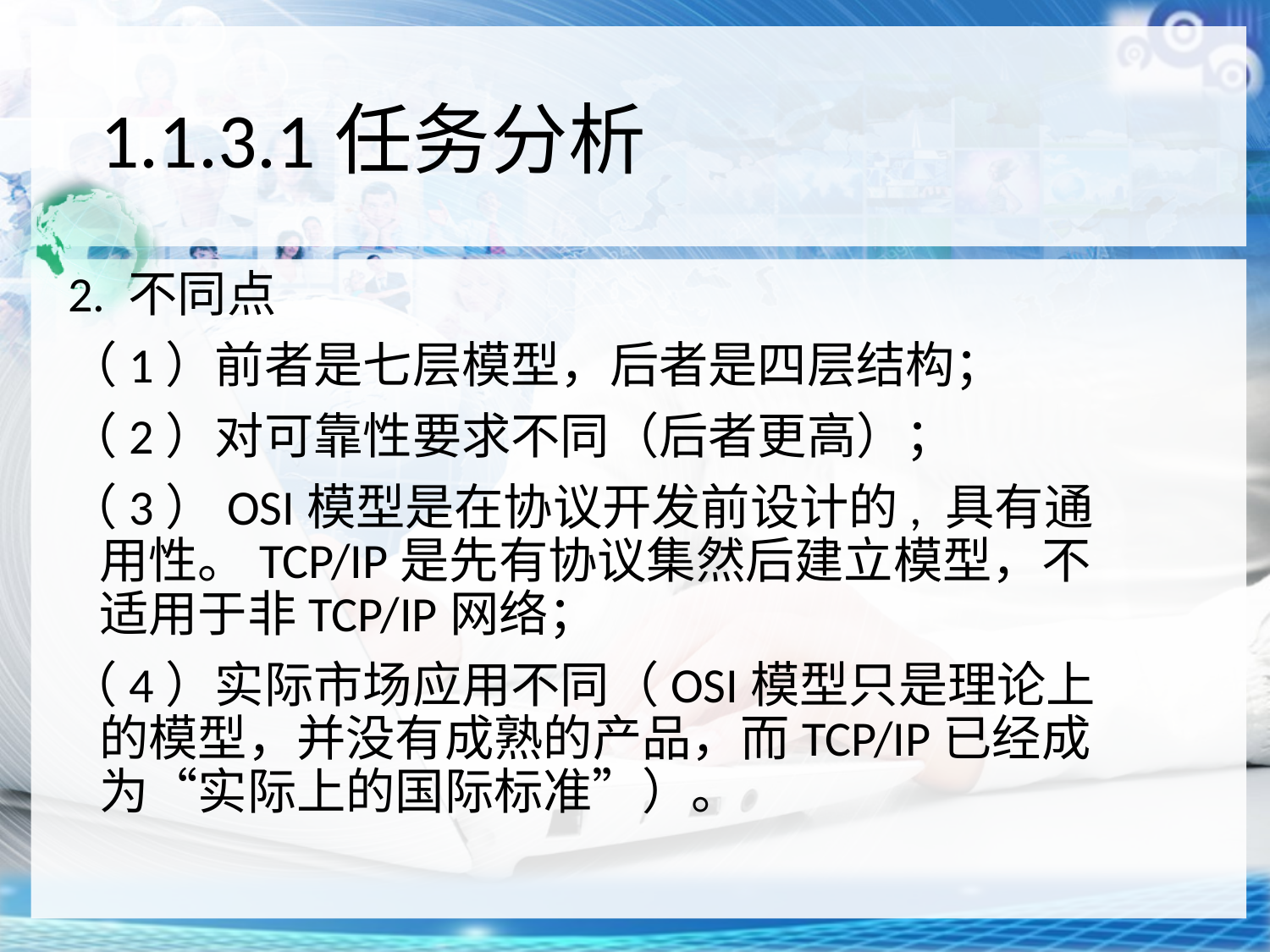

# 1.1.3.1任务分析
2. 不同点
（1）前者是七层模型，后者是四层结构；
（2）对可靠性要求不同（后者更高）；
（3）OSI模型是在协议开发前设计的, 具有通用性。TCP/IP是先有协议集然后建立模型，不适用于非TCP/IP网络；
（4）实际市场应用不同（OSI模型只是理论上的模型，并没有成熟的产品，而TCP/IP已经成为“实际上的国际标准”）。